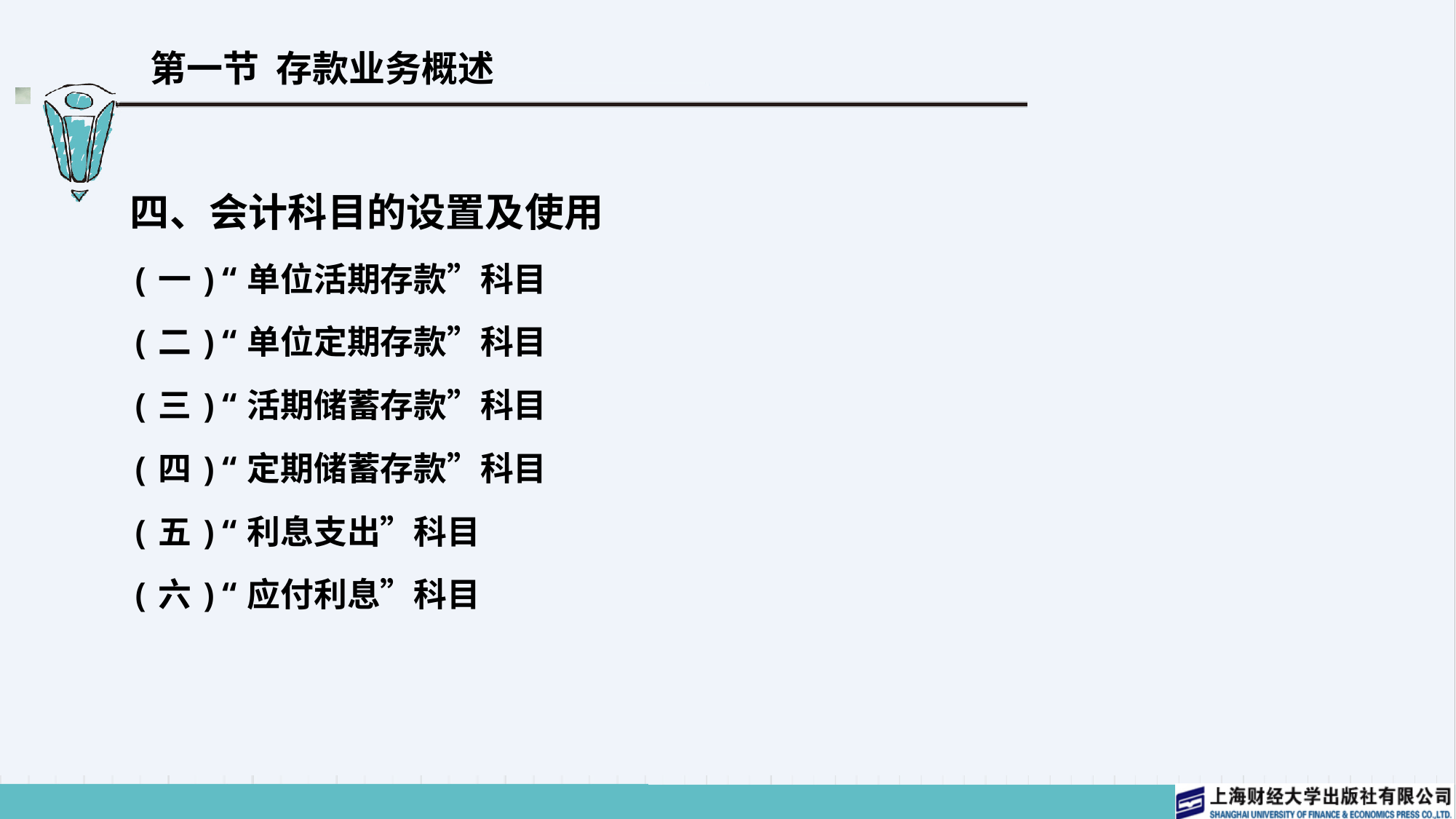

# 第一节  存款业务概述
四、会计科目的设置及使用
(一)“单位活期存款”科目
(二)“单位定期存款”科目
(三)“活期储蓄存款”科目
(四)“定期储蓄存款”科目
(五)“利息支出”科目
(六)“应付利息”科目